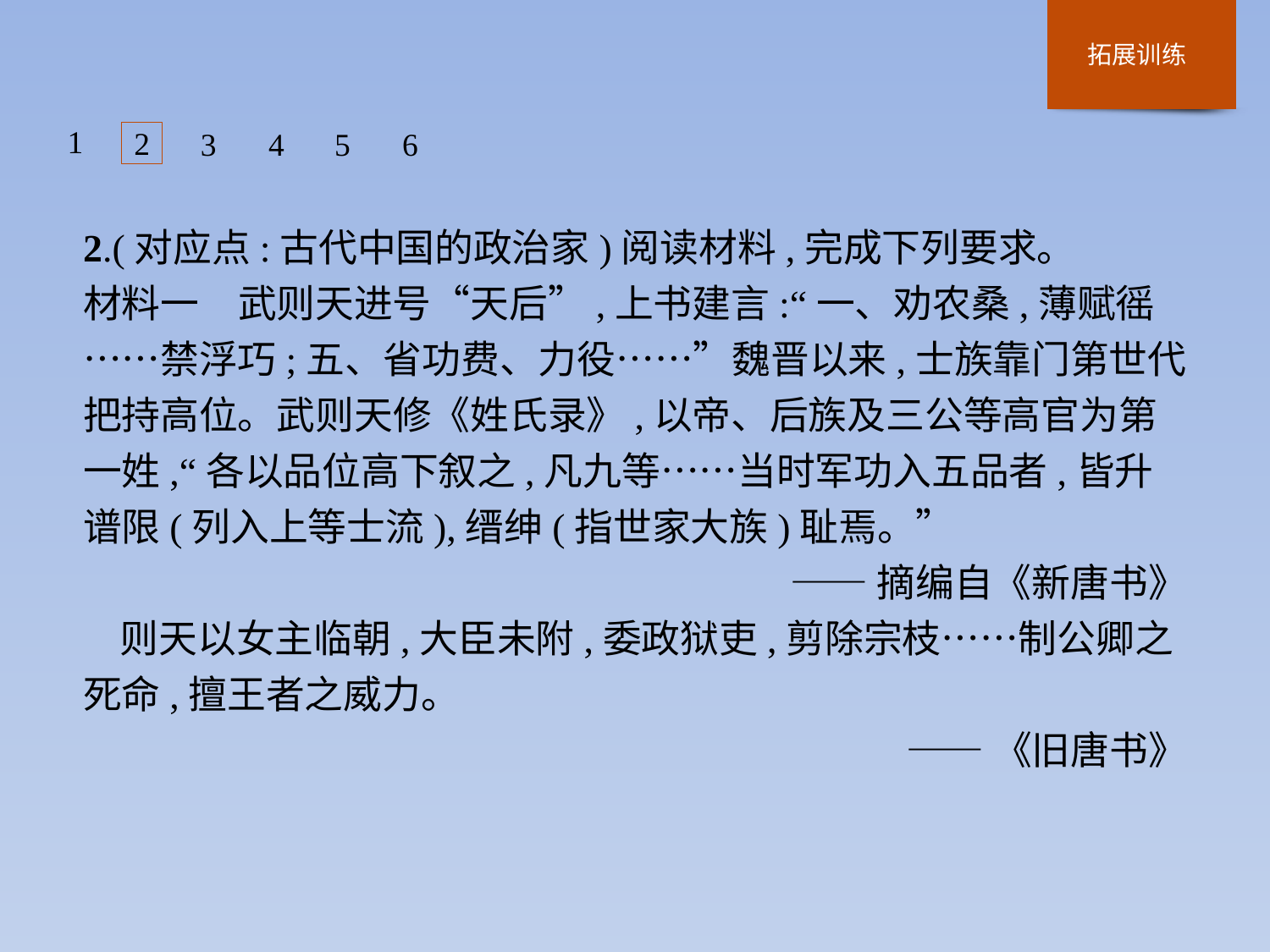

1
2
3
4
5
6
2.(对应点:古代中国的政治家)阅读材料,完成下列要求。
材料一　武则天进号“天后”,上书建言:“一、劝农桑,薄赋徭……禁浮巧;五、省功费、力役……”魏晋以来,士族靠门第世代把持高位。武则天修《姓氏录》,以帝、后族及三公等高官为第一姓,“各以品位高下叙之,凡九等……当时军功入五品者,皆升谱限(列入上等士流),缙绅(指世家大族)耻焉。”
——摘编自《新唐书》
则天以女主临朝,大臣未附,委政狱吏,剪除宗枝……制公卿之死命,擅王者之威力。
——《旧唐书》